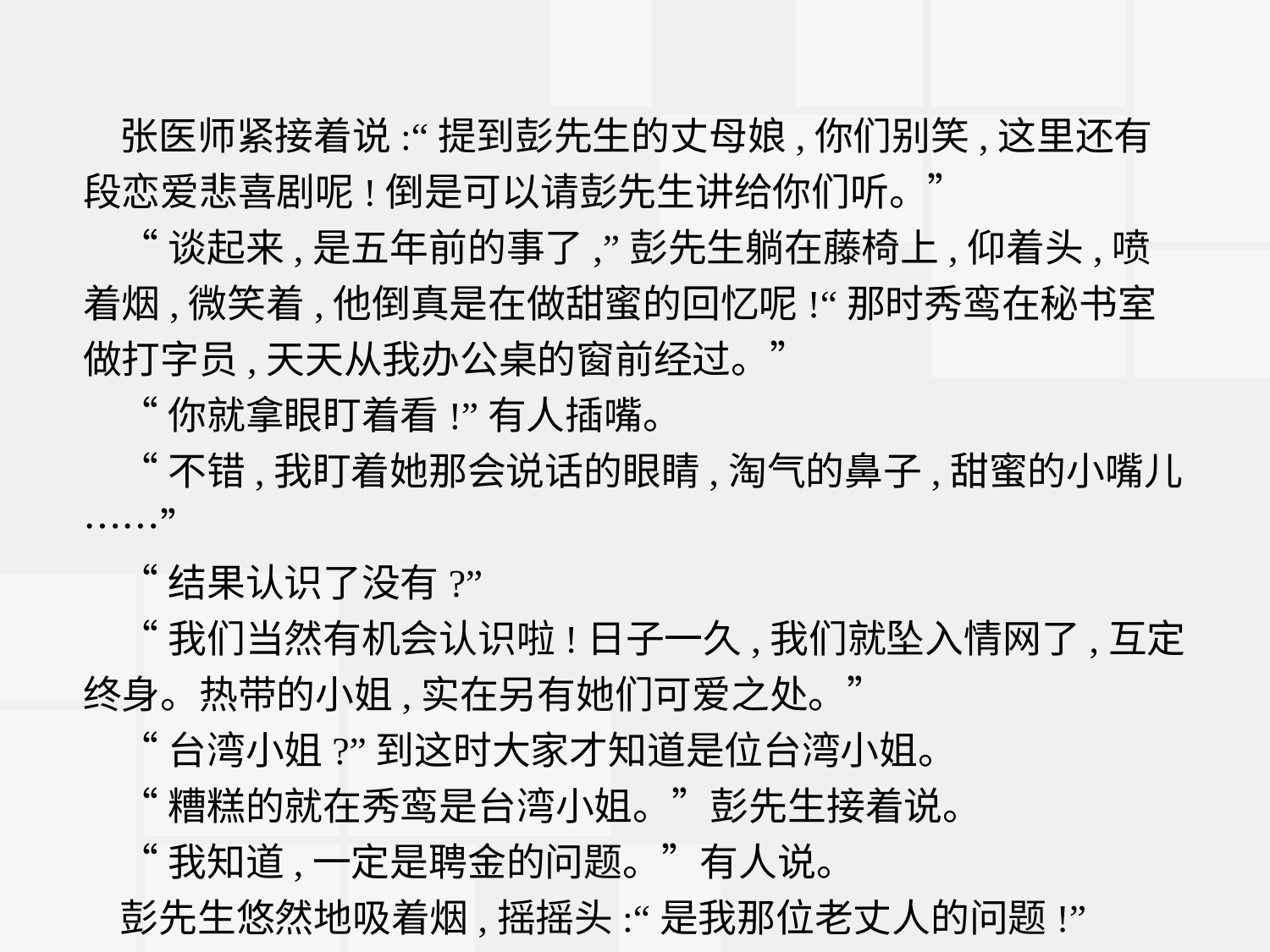

张医师紧接着说:“提到彭先生的丈母娘,你们别笑,这里还有段恋爱悲喜剧呢!倒是可以请彭先生讲给你们听。”
“谈起来,是五年前的事了,”彭先生躺在藤椅上,仰着头,喷着烟,微笑着,他倒真是在做甜蜜的回忆呢!“那时秀鸾在秘书室做打字员,天天从我办公桌的窗前经过。”
“你就拿眼盯着看!”有人插嘴。
“不错,我盯着她那会说话的眼睛,淘气的鼻子,甜蜜的小嘴儿……”
“结果认识了没有?”
“我们当然有机会认识啦!日子一久,我们就坠入情网了,互定终身。热带的小姐,实在另有她们可爱之处。”
“台湾小姐?”到这时大家才知道是位台湾小姐。
“糟糕的就在秀鸾是台湾小姐。”彭先生接着说。
“我知道,一定是聘金的问题。”有人说。
彭先生悠然地吸着烟,摇摇头:“是我那位老丈人的问题!”